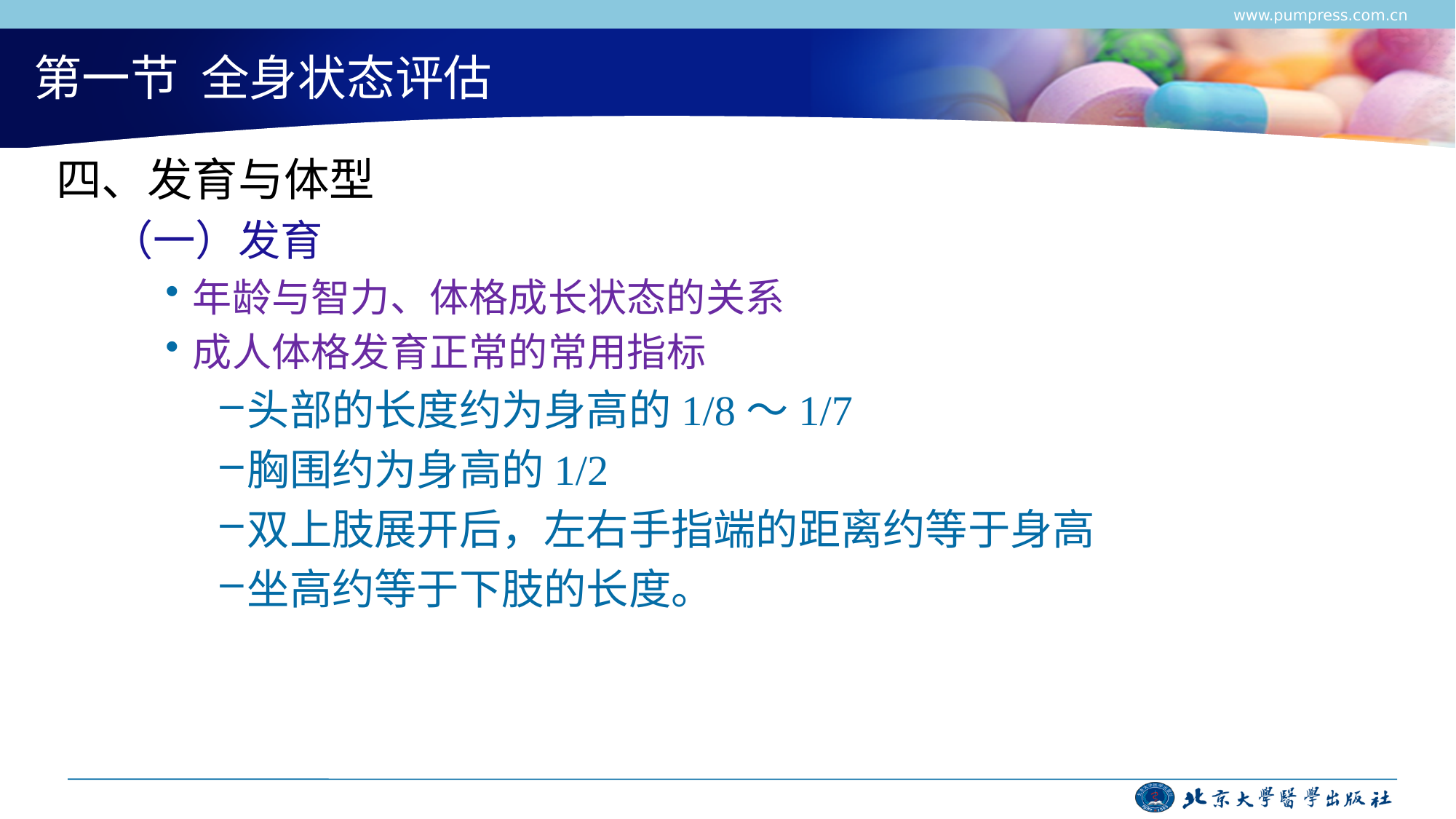

www.pumpress.com.cn
# 第一节  全身状态评估
四、发育与体型
（一）发育
年龄与智力、体格成长状态的关系
成人体格发育正常的常用指标
头部的长度约为身高的1/8～1/7
胸围约为身高的1/2
双上肢展开后，左右手指端的距离约等于身高
坐高约等于下肢的长度。